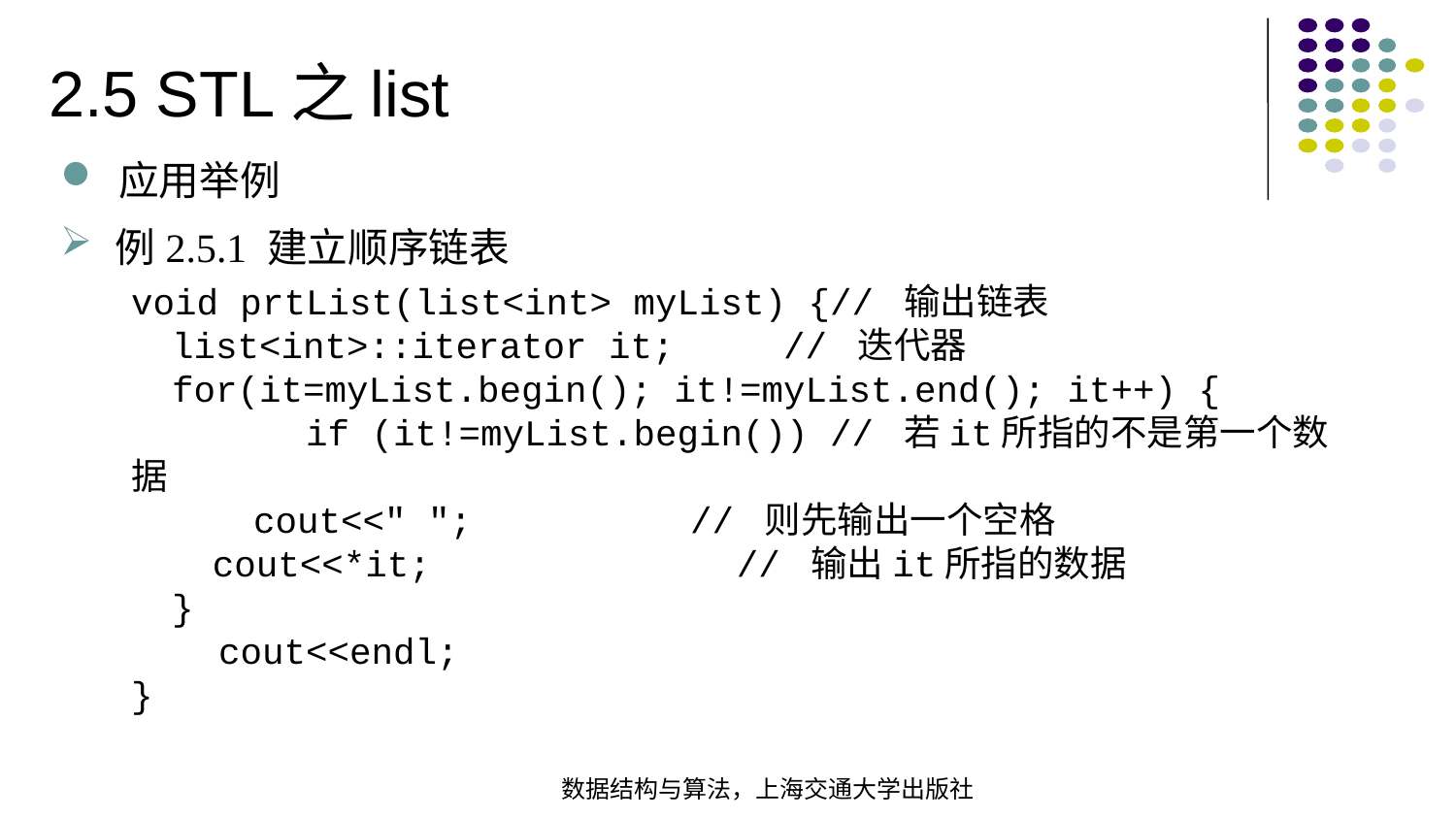

2.5 STL之list
应用举例
例2.5.1 建立顺序链表
void prtList(list<int> myList) {// 输出链表    list<int>::iterator it;     // 迭代器    for(it=myList.begin(); it!=myList.end(); it++) {        if (it!=myList.begin()) // 若it所指的不是第一个数据            cout<<" ";          // 则先输出一个空格        cout<<*it;              // 输出it所指的数据    }    cout<<endl;}